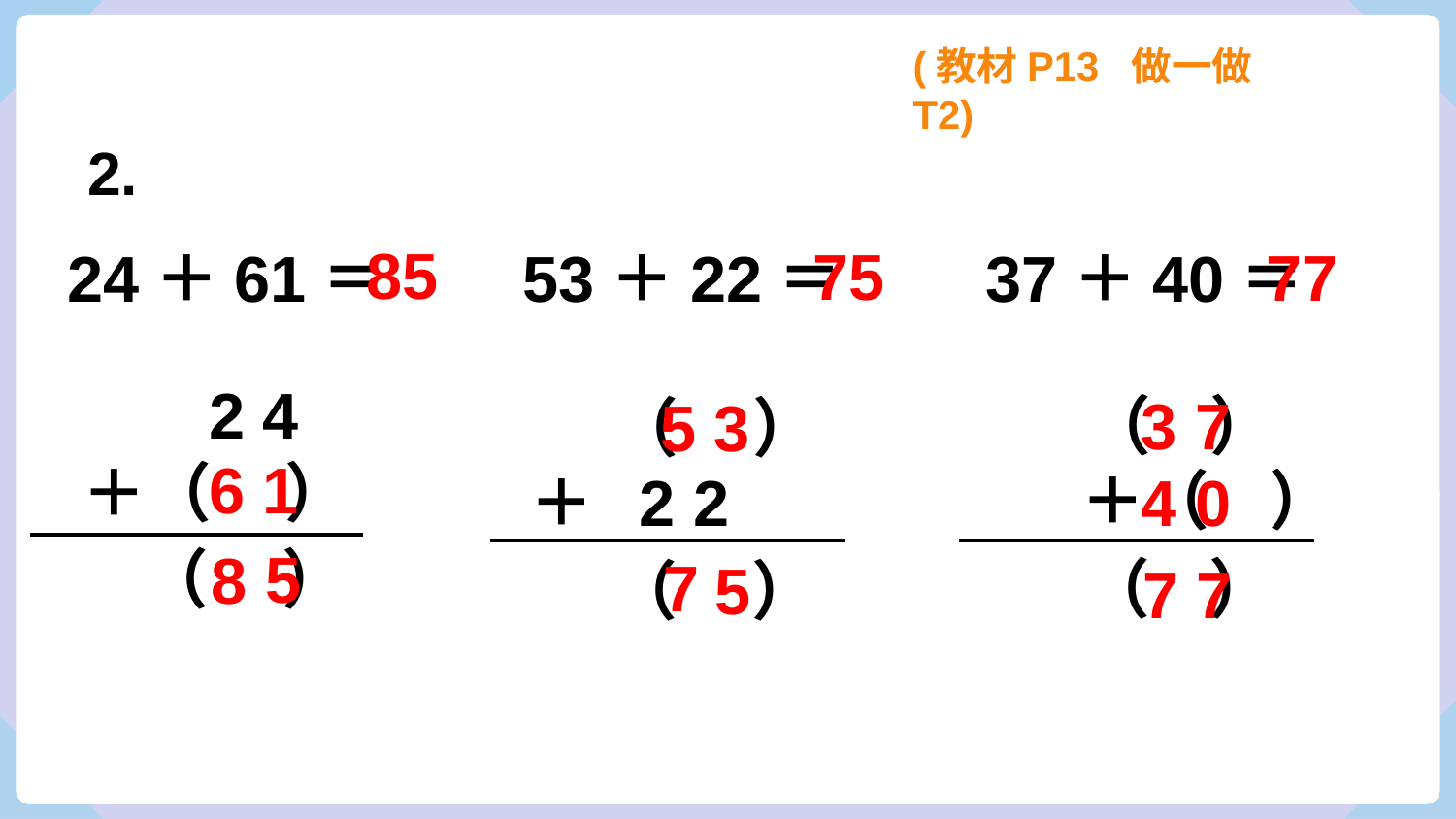

(教材P13  做一做T2)
2.
85
75
77
53＋22＝
 24＋61＝
37＋40＝
2 4
（    ）
3 7
（     ）
5 3
6 1
＋（     ）
＋（    ）
＋  2 2
4 0
（     ）
5
8
7
（    ）
5
（     ）
7
7